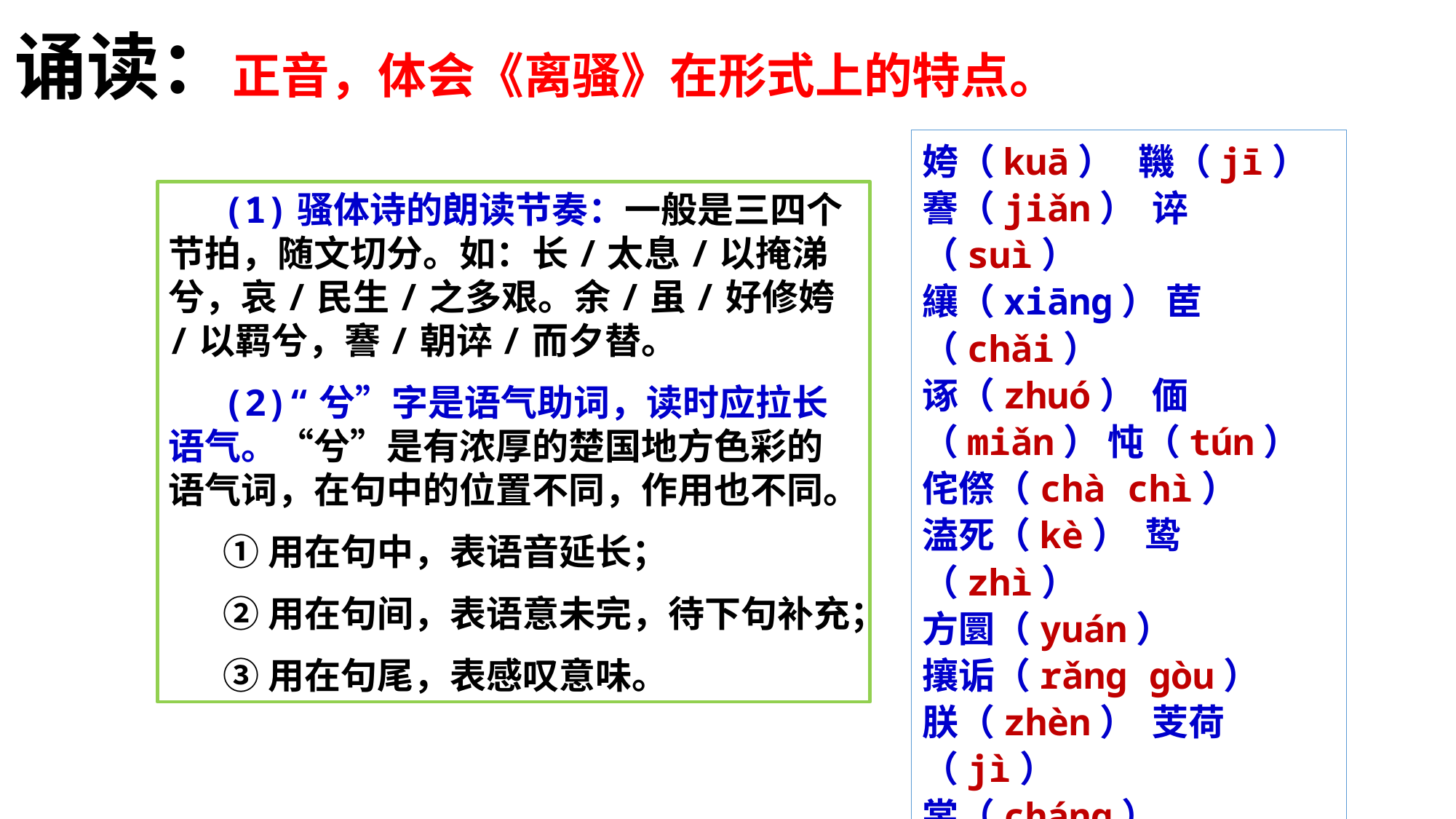

# 诵读：正音，体会《离骚》在形式上的特点。
姱（kuā）   鞿（jī）
謇（jiǎn）  谇（suì）
纕（xiāng） 茞（chǎi）
诼（zhuó）  偭（miǎn） 忳（tún）
侘傺（chà chì）
溘死（kè）  鸷（zhì）
方圜（yuán）
攘诟（rǎng gòu）
朕（zhèn）  芰荷（jì）
裳（cháng）
岌岌（jí jí）
(1)骚体诗的朗读节奏：一般是三四个节拍，随文切分。如：长/太息/以掩涕兮，哀/民生/之多艰。余/虽/好修姱/以羁兮，謇/朝谇/而夕替。
(2)“兮”字是语气助词，读时应拉长语气。“兮”是有浓厚的楚国地方色彩的语气词，在句中的位置不同，作用也不同。
①用在句中，表语音延长；
②用在句间，表语意未完，待下句补充；
③用在句尾，表感叹意味。